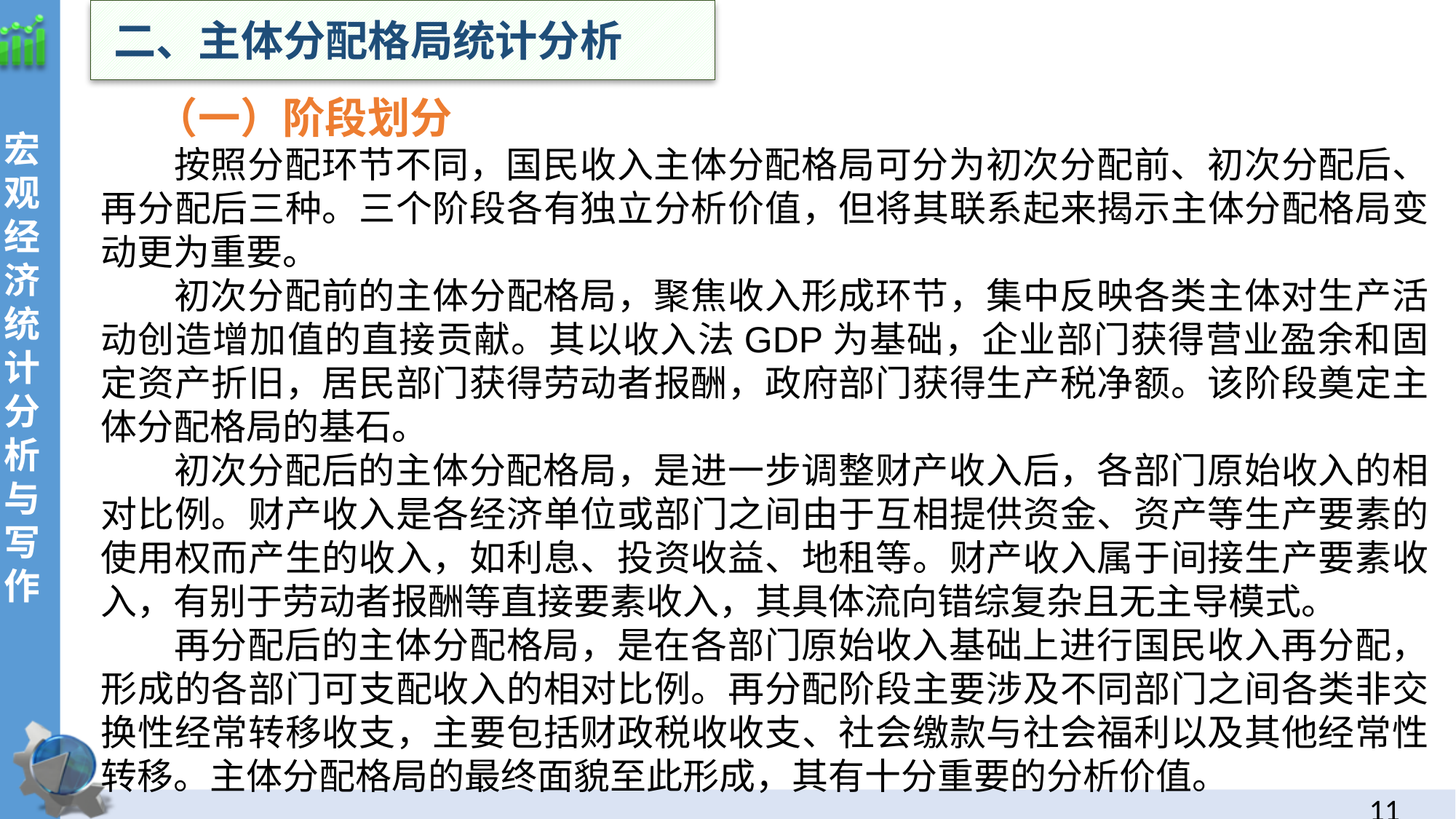

二、主体分配格局统计分析
    （一）阶段划分

按照分配环节不同，国民收入主体分配格局可分为初次分配前、初次分配后、再分配后三种。三个阶段各有独立分析价值，但将其联系起来揭示主体分配格局变动更为重要。
初次分配前的主体分配格局，聚焦收入形成环节，集中反映各类主体对生产活动创造增加值的直接贡献。其以收入法GDP为基础，企业部门获得营业盈余和固定资产折旧，居民部门获得劳动者报酬，政府部门获得生产税净额。该阶段奠定主体分配格局的基石。
初次分配后的主体分配格局，是进一步调整财产收入后，各部门原始收入的相对比例。财产收入是各经济单位或部门之间由于互相提供资金、资产等生产要素的使用权而产生的收入，如利息、投资收益、地租等。财产收入属于间接生产要素收入，有别于劳动者报酬等直接要素收入，其具体流向错综复杂且无主导模式。
再分配后的主体分配格局，是在各部门原始收入基础上进行国民收入再分配，形成的各部门可支配收入的相对比例。再分配阶段主要涉及不同部门之间各类非交换性经常转移收支，主要包括财政税收收支、社会缴款与社会福利以及其他经常性转移。主体分配格局的最终面貌至此形成，其有十分重要的分析价值。
11